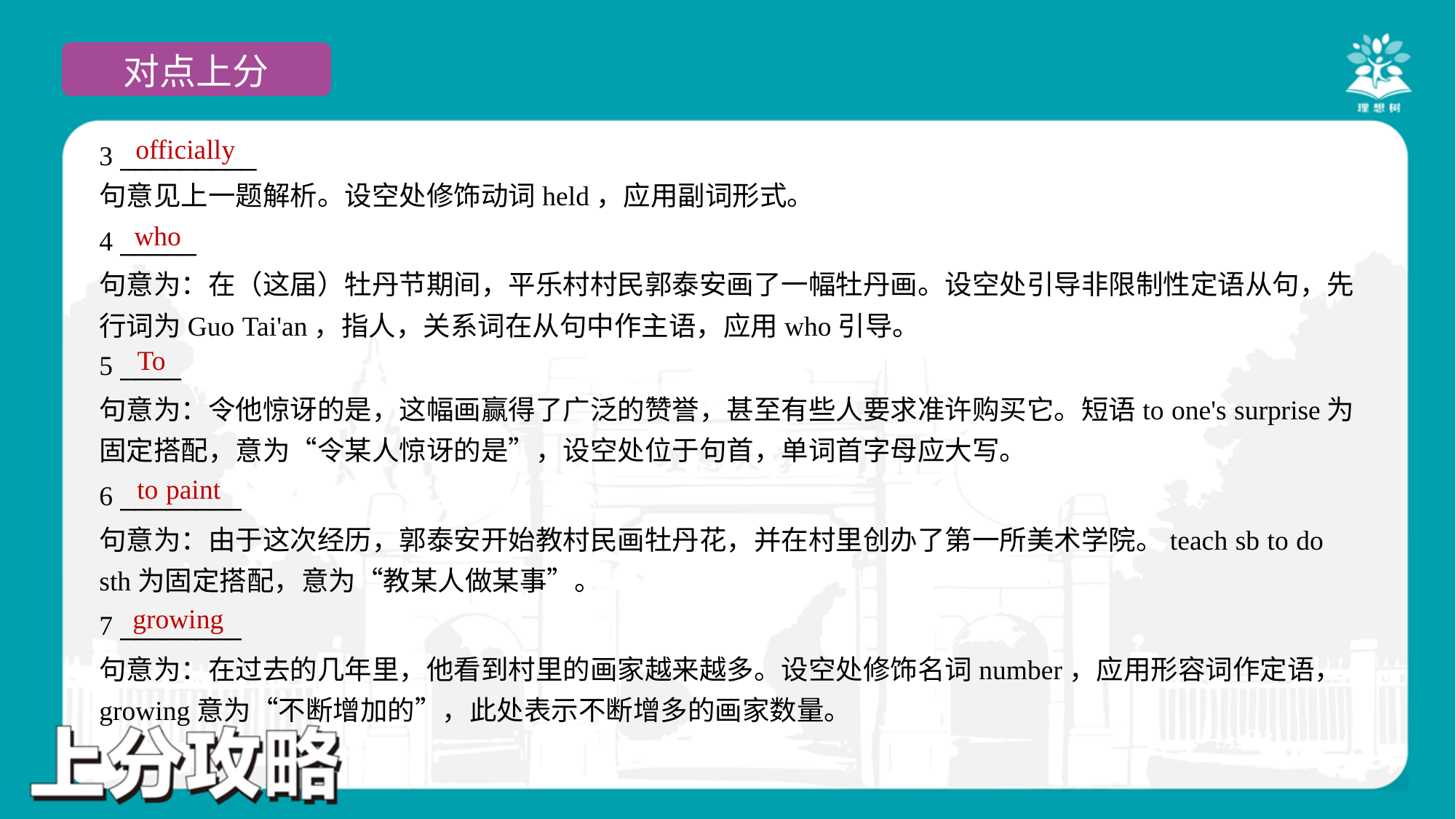

officially
3 _________
句意见上一题解析。设空处修饰动词held，应用副词形式。
who
4 _____
句意为：在（这届）牡丹节期间，平乐村村民郭泰安画了一幅牡丹画。设空处引导非限制性定语从句，先
行词为Guo Tai'an，指人，关系词在从句中作主语，应用who引导。
To
5 ____
句意为：令他惊讶的是，这幅画赢得了广泛的赞誉，甚至有些人要求准许购买它。短语to one's surprise为
固定搭配，意为“令某人惊讶的是”，设空处位于句首，单词首字母应大写。
to paint
6 ________
句意为：由于这次经历，郭泰安开始教村民画牡丹花，并在村里创办了第一所美术学院。teach sb to do
sth为固定搭配，意为“教某人做某事”。
growing
7 ________
句意为：在过去的几年里，他看到村里的画家越来越多。设空处修饰名词number，应用形容词作定语，
growing意为“不断增加的”，此处表示不断增多的画家数量。